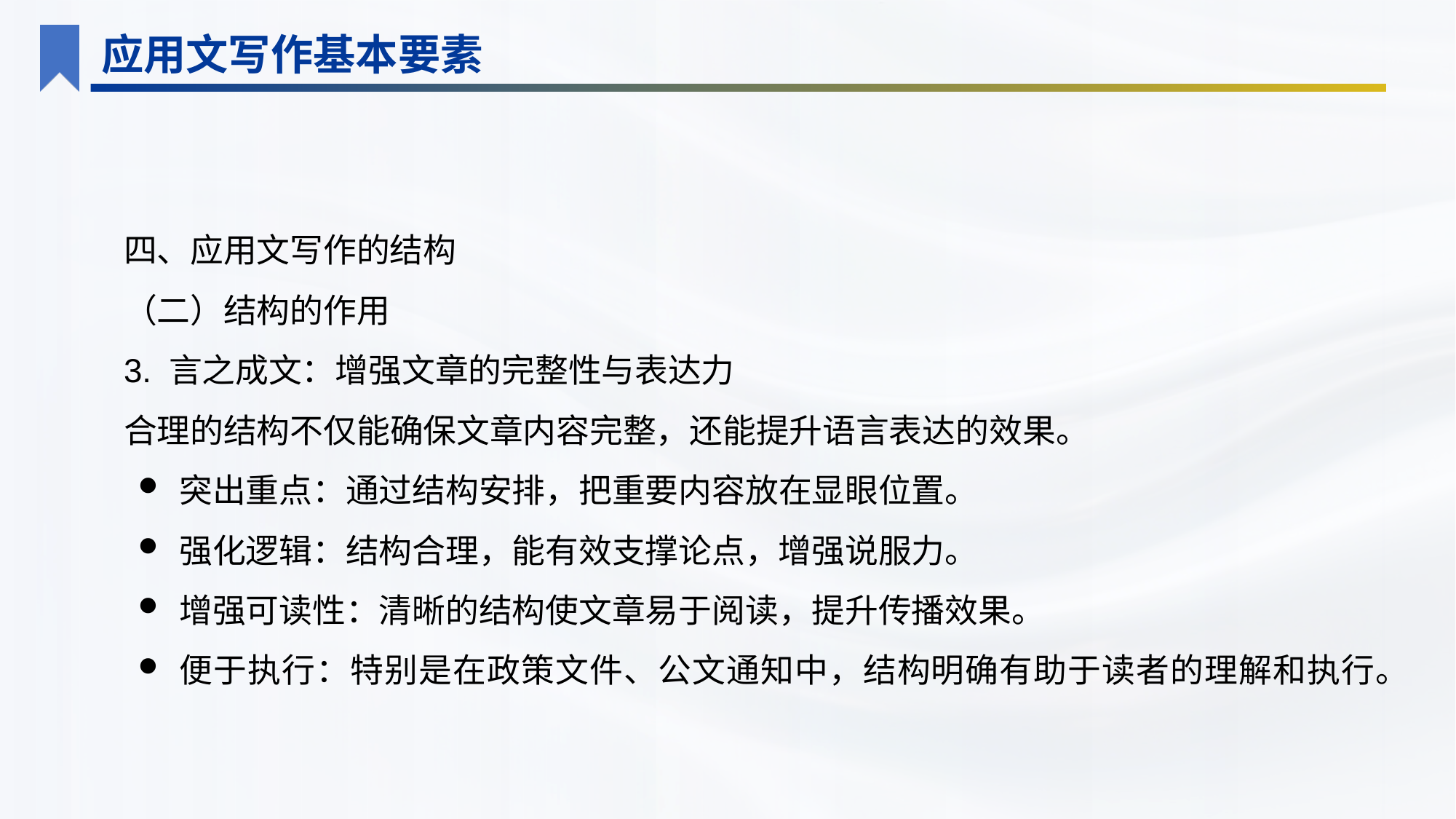

应用文写作基本要素
四、应用文写作的结构
（二）结构的作用
3. 言之成文：增强文章的完整性与表达力
合理的结构不仅能确保文章内容完整，还能提升语言表达的效果。
突出重点：通过结构安排，把重要内容放在显眼位置。
强化逻辑：结构合理，能有效支撑论点，增强说服力。
增强可读性：清晰的结构使文章易于阅读，提升传播效果。
便于执行：特别是在政策文件、公文通知中，结构明确有助于读者的理解和执行。